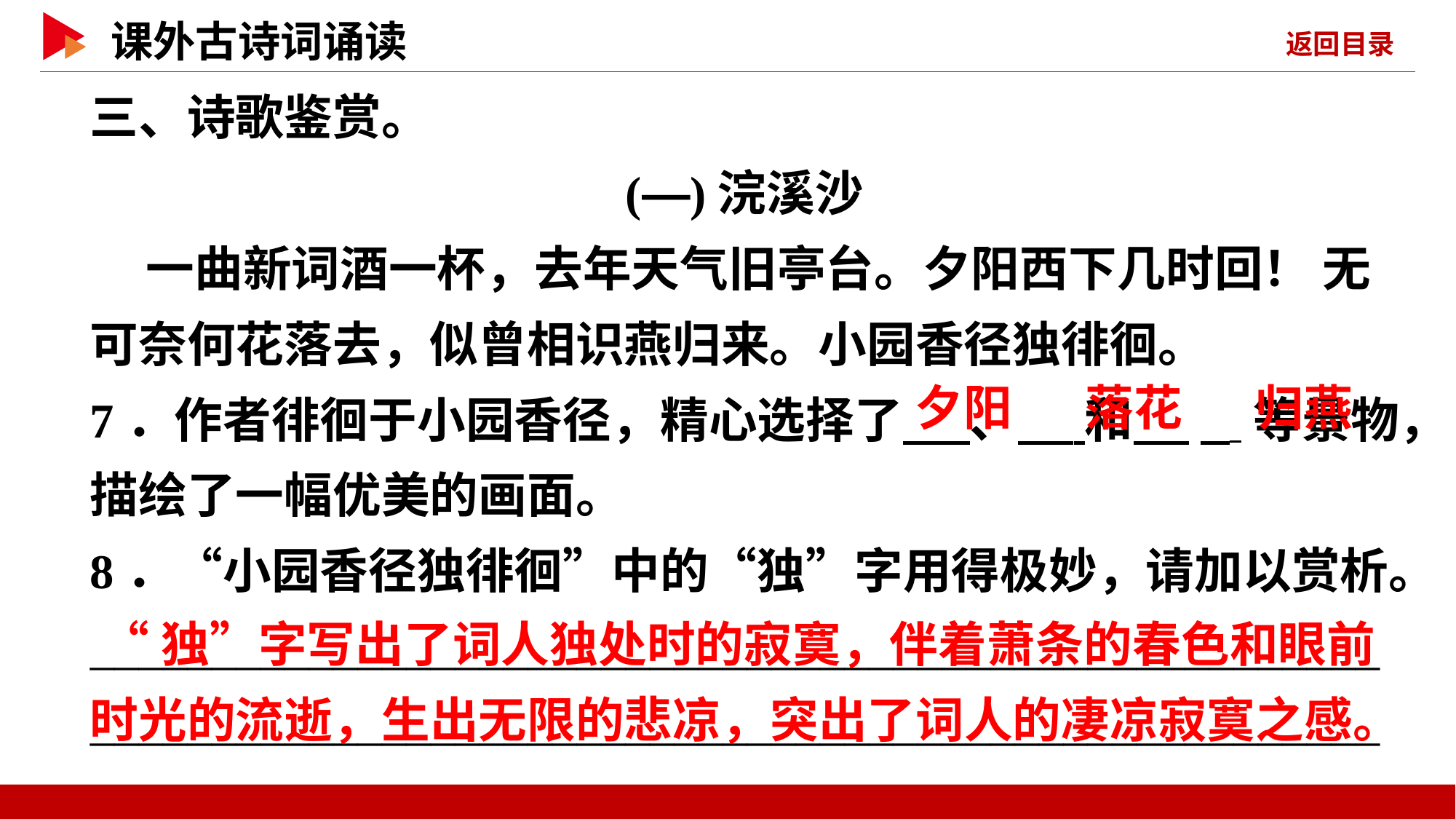

三、诗歌鉴赏。
(—)浣溪沙
    一曲新词酒一杯，去年天气旧亭台。夕阳西下几时回！ 无可奈何花落去，似曾相识燕归来。小园香径独徘徊。
7．作者徘徊于小园香径，精心选择了      、      和     _ 等景物，描绘了一幅优美的画面。
8．“小园香径独徘徊”中的“独”字用得极妙，请加以赏析。
__________________________________________________________________________________________________________
 夕阳
 落花
 归燕
 “独”字写出了词人独处时的寂寞，伴着萧条的春色和眼前时光的流逝，生出无限的悲凉，突出了词人的凄凉寂寞之感。